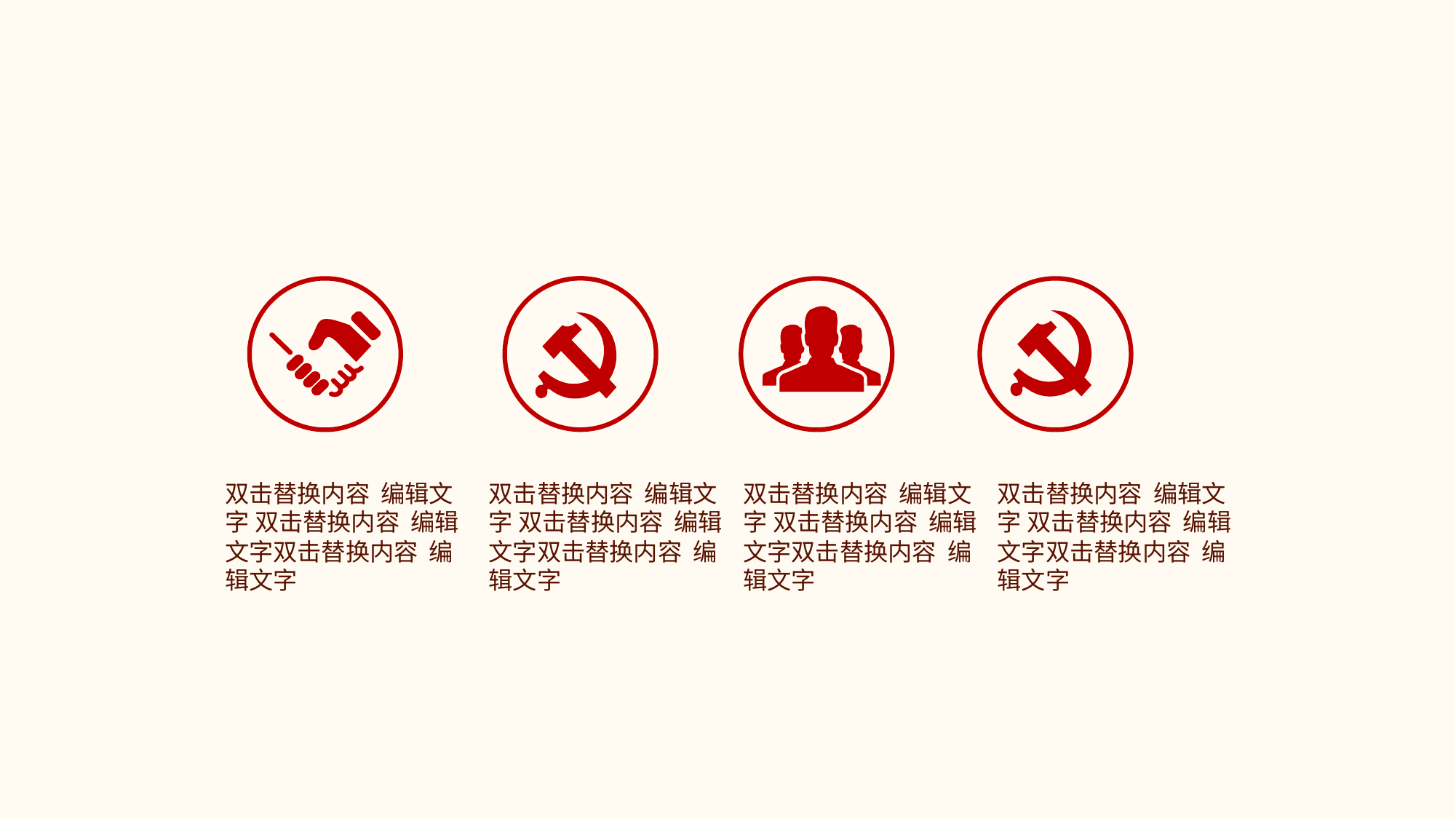

双击替换内容  编辑文字 双击替换内容  编辑文字双击替换内容  编辑文字
双击替换内容  编辑文字 双击替换内容  编辑文字双击替换内容  编辑文字
双击替换内容  编辑文字 双击替换内容  编辑文字双击替换内容  编辑文字
双击替换内容  编辑文字 双击替换内容  编辑文字双击替换内容  编辑文字